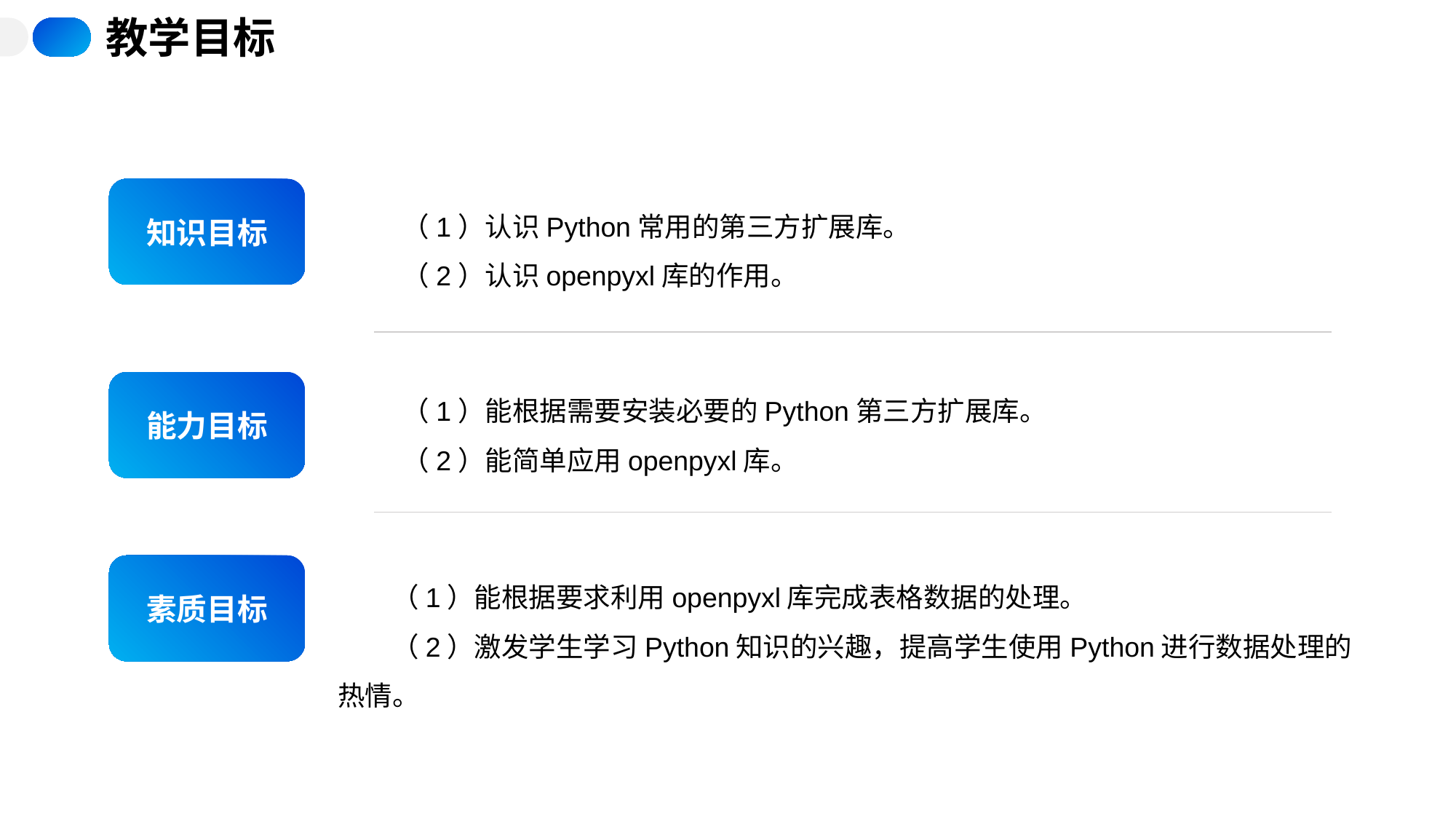

教学目标
知识目标
（1）认识Python常用的第三方扩展库。
（2）认识openpyxl库的作用。
能力目标
（1）能根据需要安装必要的Python第三方扩展库。
（2）能简单应用openpyxl库。
素质目标
（1）能根据要求利用openpyxl库完成表格数据的处理。
（2）激发学生学习Python知识的兴趣，提高学生使用Python进行数据处理的热情。